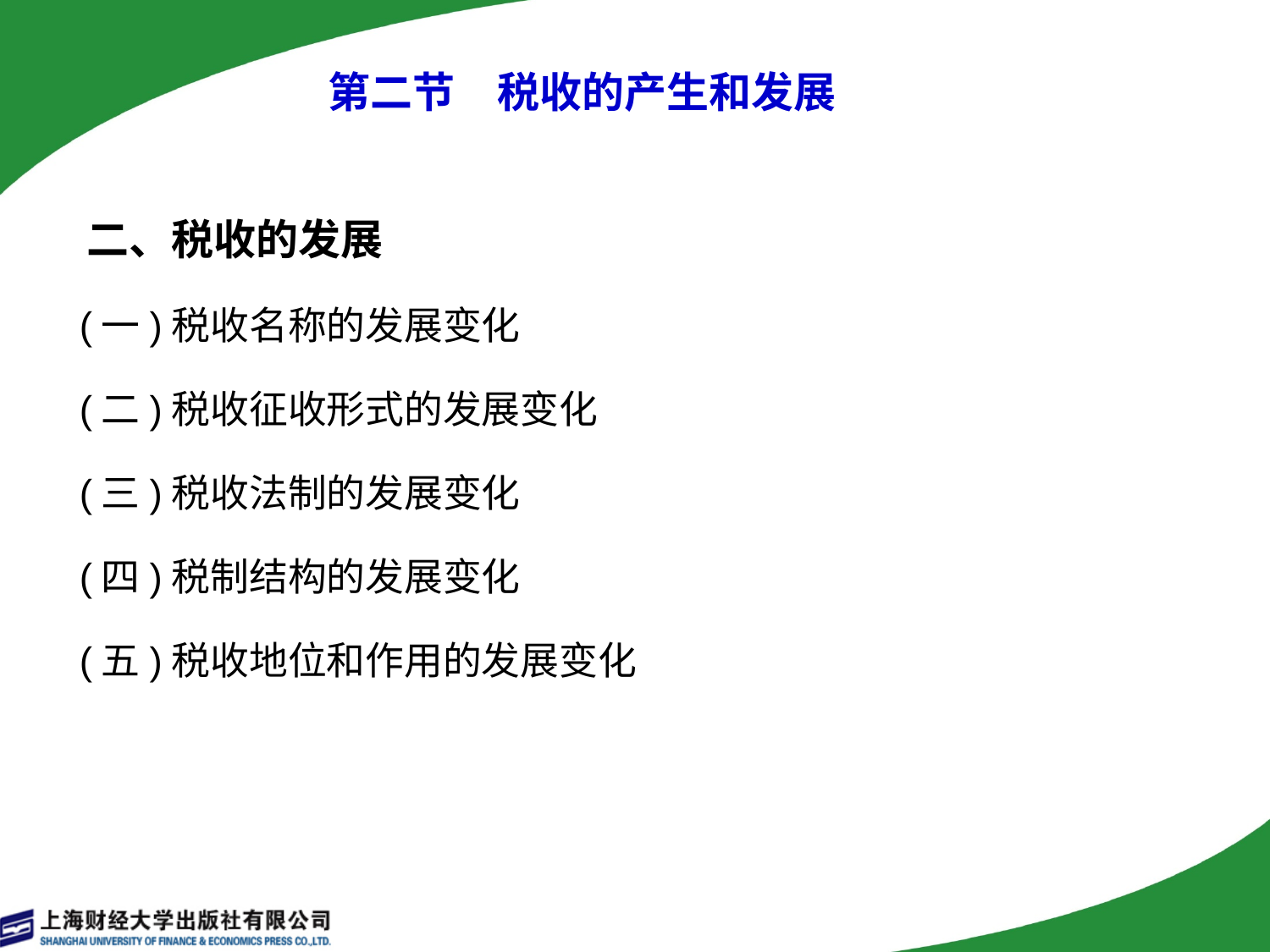

# 第二节　税收的产生和发展
  二、税收的发展
  (一)税收名称的发展变化
  (二)税收征收形式的发展变化
  (三)税收法制的发展变化
  (四)税制结构的发展变化
  (五)税收地位和作用的发展变化